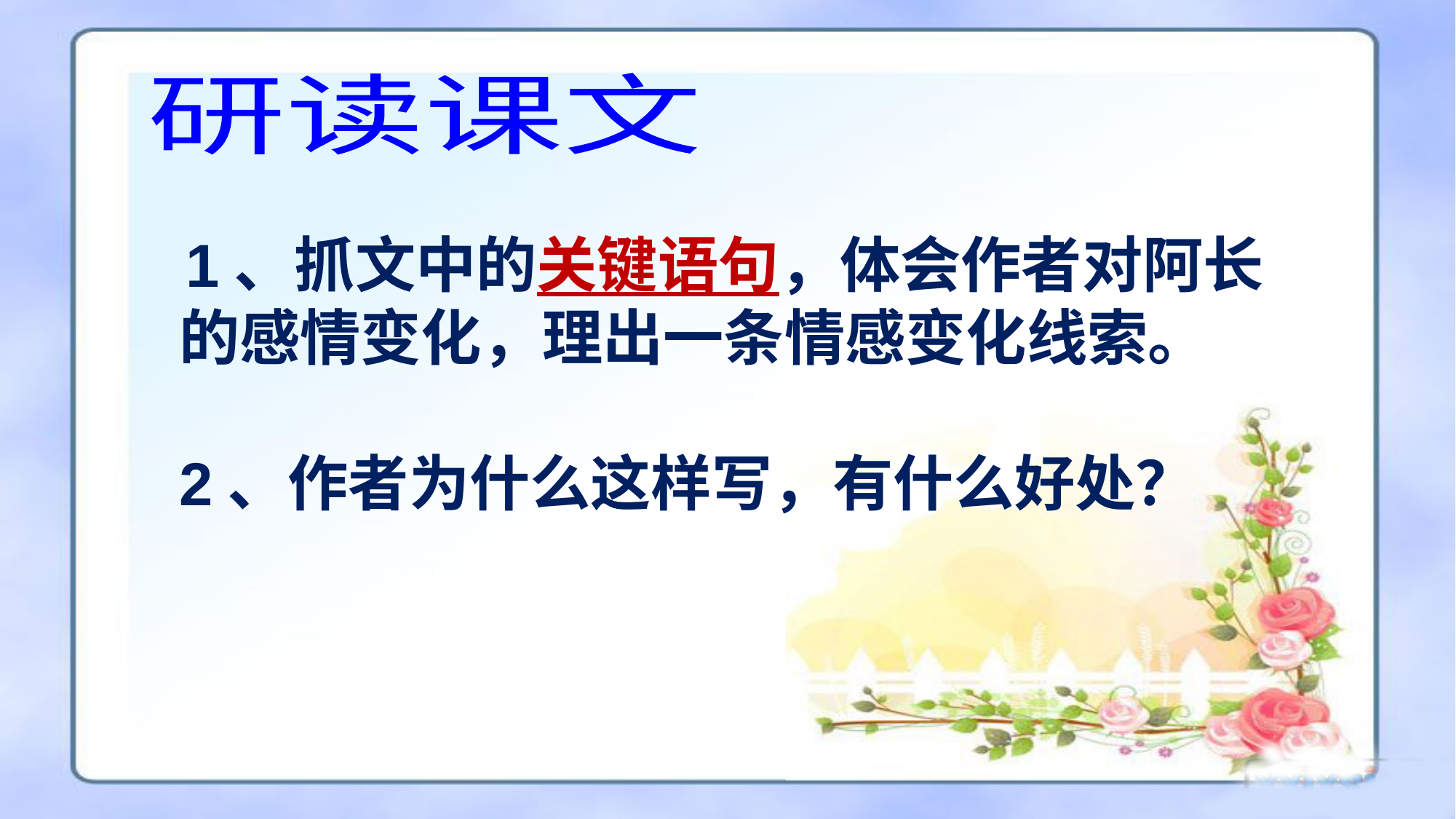

研读课文
 1、抓文中的关键语句，体会作者对阿长的感情变化，理出一条情感变化线索。

2、作者为什么这样写，有什么好处？